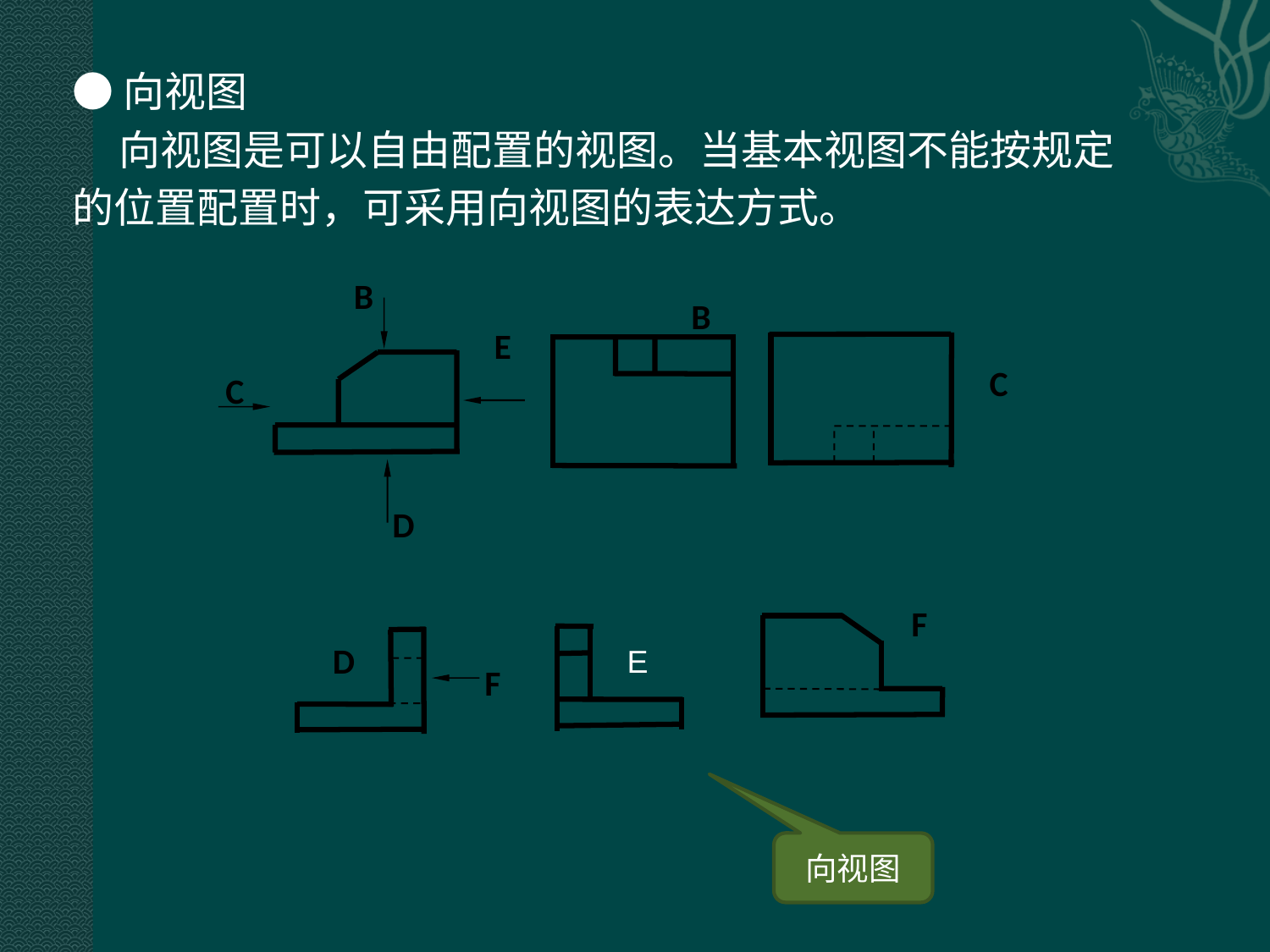

●向视图
    向视图是可以自由配置的视图。当基本视图不能按规定
的位置配置时，可采用向视图的表达方式。
B
B

C
C

D

E
D
F
E
F
向视图